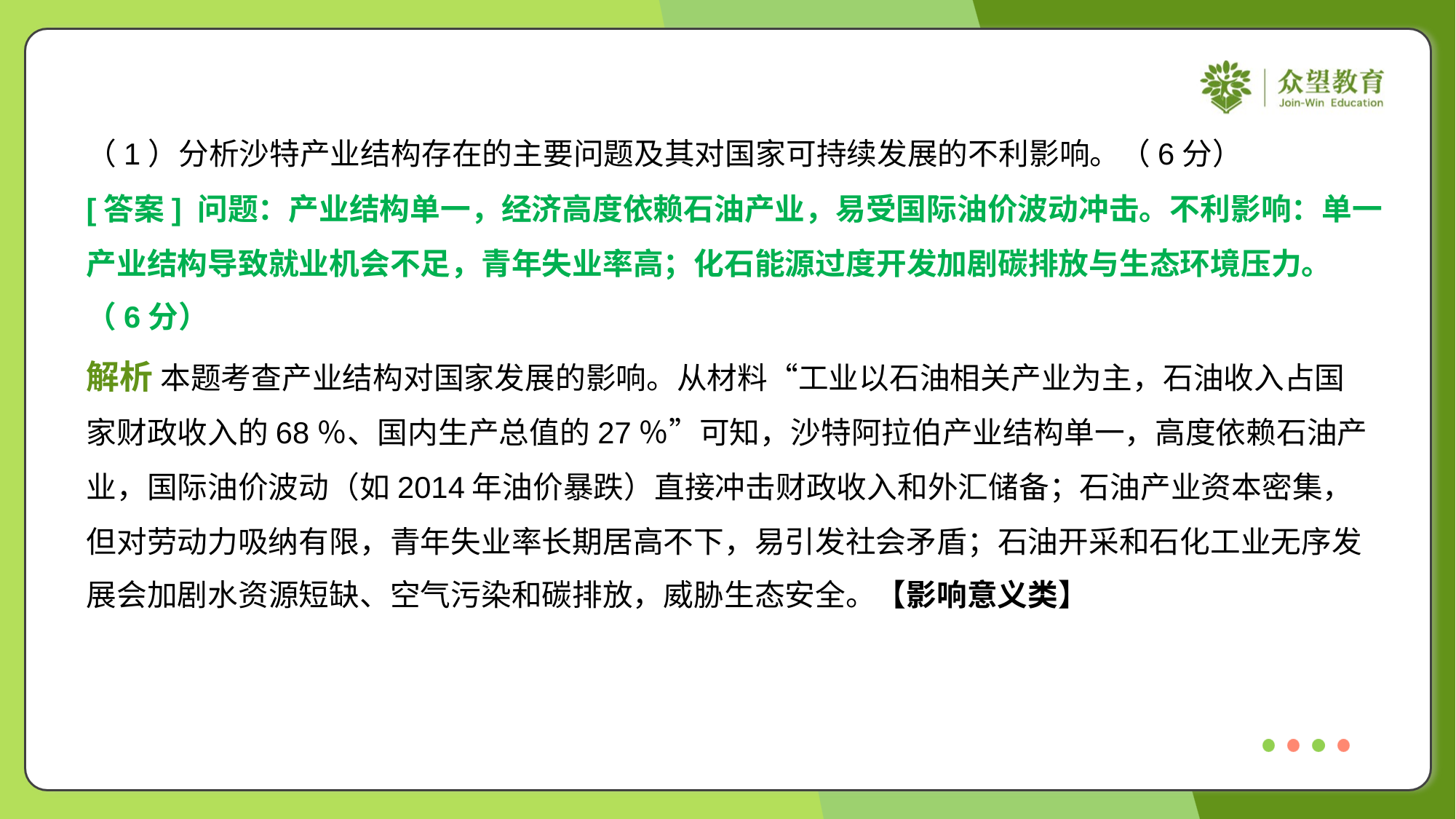

（1）分析沙特产业结构存在的主要问题及其对国家可持续发展的不利影响。（6分）
[答案] 问题：产业结构单一，经济高度依赖石油产业，易受国际油价波动冲击。不利影响：单一
产业结构导致就业机会不足，青年失业率高；化石能源过度开发加剧碳排放与生态环境压力。
（6分）
解析 本题考查产业结构对国家发展的影响。从材料“工业以石油相关产业为主，石油收入占国
家财政收入的68％、国内生产总值的27％”可知，沙特阿拉伯产业结构单一，高度依赖石油产
业，国际油价波动（如2014年油价暴跌）直接冲击财政收入和外汇储备；石油产业资本密集，
但对劳动力吸纳有限，青年失业率长期居高不下，易引发社会矛盾；石油开采和石化工业无序发
展会加剧水资源短缺、空气污染和碳排放，威胁生态安全。【影响意义类】